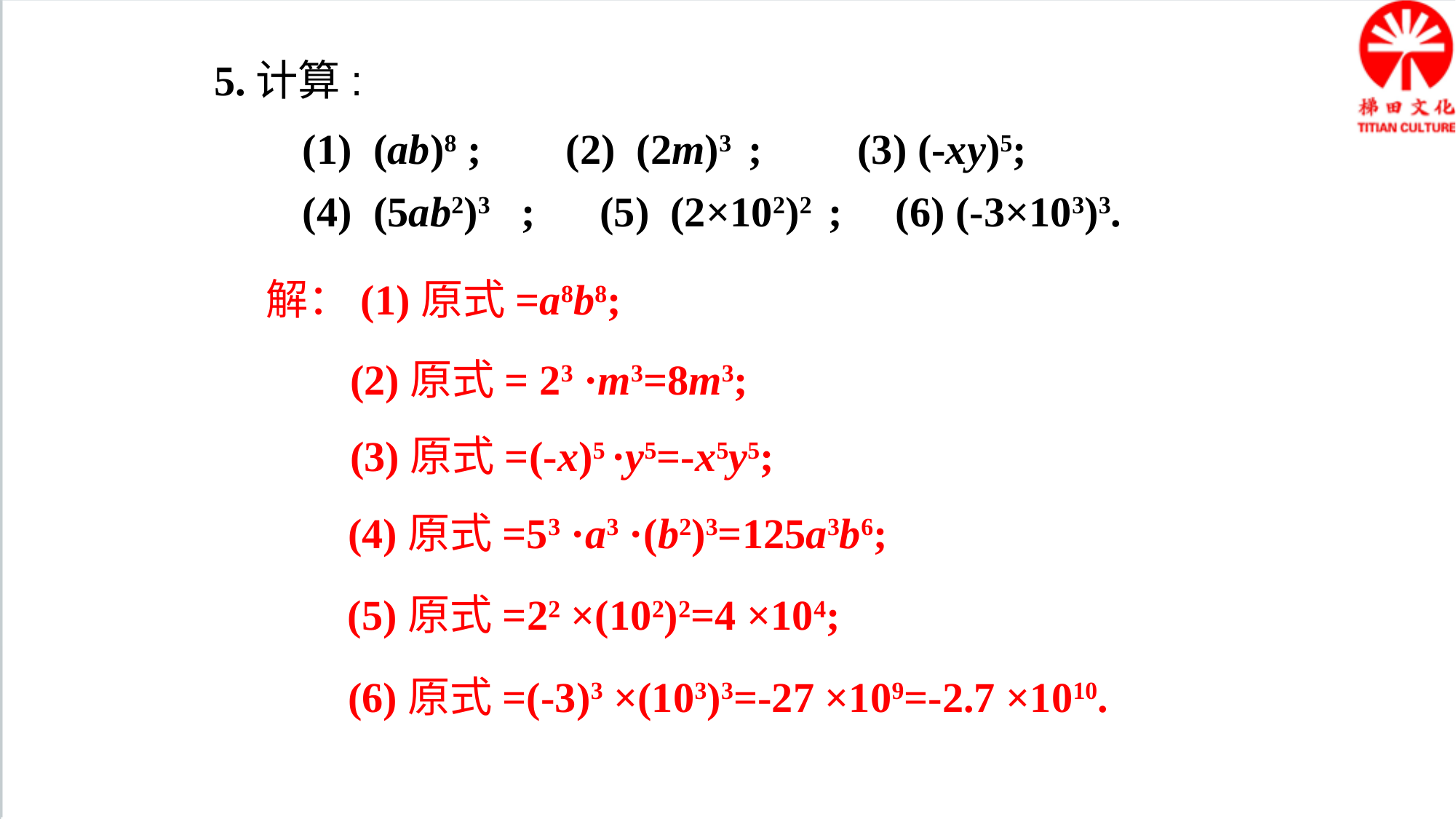

5.计算:
  (1)  (ab)8 ;        (2)  (2m)3  ;         (3) (-xy)5;
  (4)  (5ab2)3     ;         (5)  (2×102)2  ;     (6) (-3×103)3.
 解：(1)原式=a8b8;
(2)原式= 23 ·m3=8m3;
(3)原式=(-x)5 ·y5=-x5y5;
(4)原式=53 ·a3 ·(b2)3=125a3b6;
(5)原式=22 ×(102)2=4 ×104;
(6)原式=(-3)3 ×(103)3=-27 ×109=-2.7 ×1010.